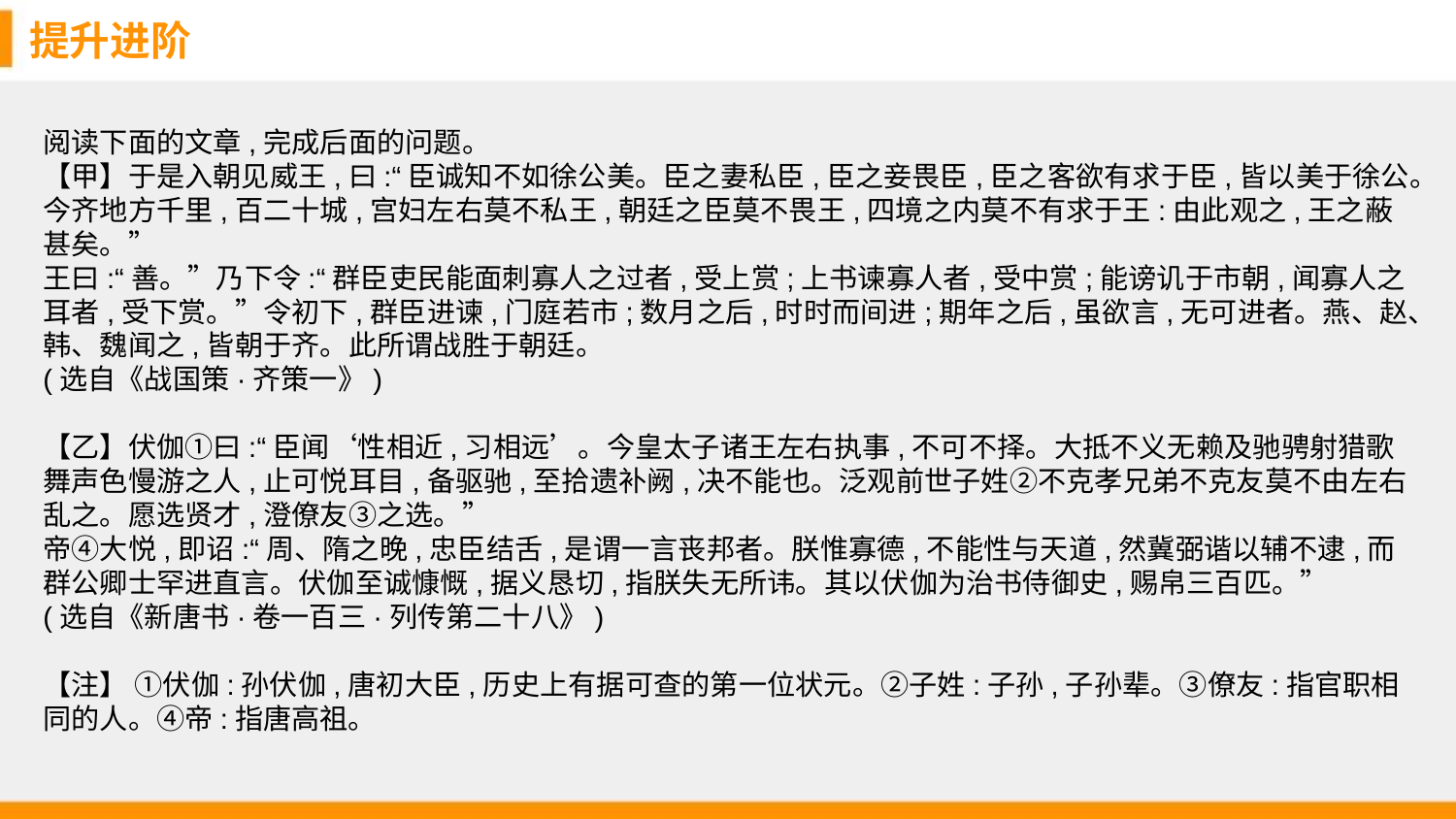

提升进阶
阅读下面的文章,完成后面的问题。
【甲】于是入朝见威王,曰:“臣诚知不如徐公美。臣之妻私臣,臣之妾畏臣,臣之客欲有求于臣,皆以美于徐公。今齐地方千里,百二十城,宫妇左右莫不私王,朝廷之臣莫不畏王,四境之内莫不有求于王:由此观之,王之蔽甚矣。”
王曰:“善。”乃下令:“群臣吏民能面刺寡人之过者,受上赏;上书谏寡人者,受中赏;能谤讥于市朝,闻寡人之耳者,受下赏。”令初下,群臣进谏,门庭若市;数月之后,时时而间进;期年之后,虽欲言,无可进者。燕、赵、韩、魏闻之,皆朝于齐。此所谓战胜于朝廷。
(选自《战国策·齐策一》)

【乙】伏伽①曰:“臣闻‘性相近,习相远’。今皇太子诸王左右执事,不可不择。大抵不义无赖及驰骋射猎歌舞声色慢游之人,止可悦耳目,备驱驰,至拾遗补阙,决不能也。泛观前世子姓②不克孝兄弟不克友莫不由左右乱之。愿选贤才,澄僚友③之选。”
帝④大悦,即诏:“周、隋之晚,忠臣结舌,是谓一言丧邦者。朕惟寡德,不能性与天道,然冀弼谐以辅不逮,而群公卿士罕进直言。伏伽至诚慷慨,据义恳切,指朕失无所讳。其以伏伽为治书侍御史,赐帛三百匹。”
(选自《新唐书·卷一百三·列传第二十八》)

【注】 ①伏伽:孙伏伽,唐初大臣,历史上有据可查的第一位状元。②子姓:子孙,子孙辈。③僚友:指官职相同的人。④帝:指唐高祖。